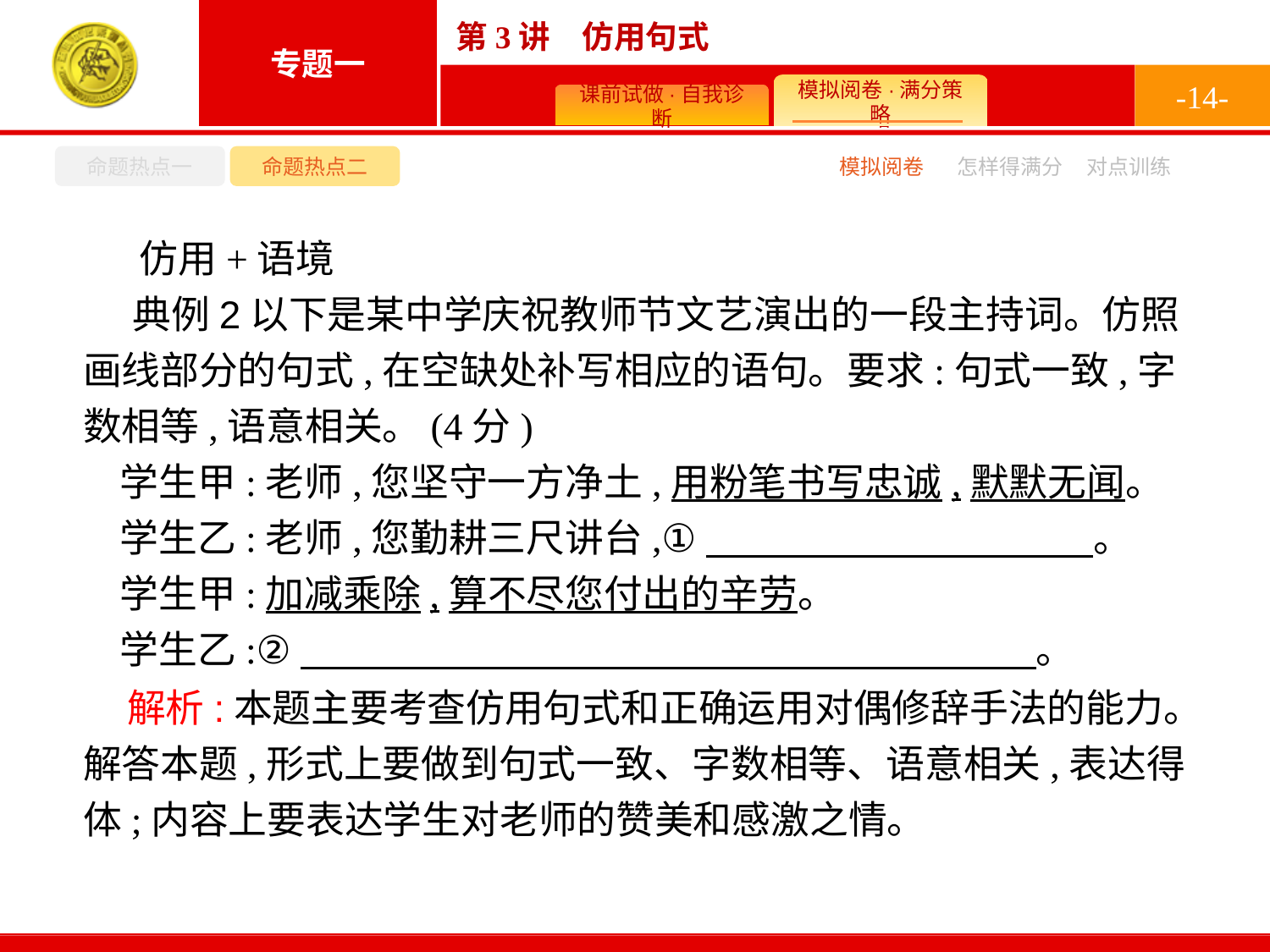

-14-
命题热点一
命题热点二
怎样得满分
模拟阅卷
对点训练
仿用+语境
典例2以下是某中学庆祝教师节文艺演出的一段主持词。仿照画线部分的句式,在空缺处补写相应的语句。要求:句式一致,字数相等,语意相关。(4分)
学生甲:老师,您坚守一方净土,用粉笔书写忠诚,默默无闻。
学生乙:老师,您勤耕三尺讲台,①　　　　　　　　　　。
学生甲:加减乘除,算不尽您付出的辛劳。
学生乙:②　　　　　　　　　　　　　　　　　　　。
    解析:本题主要考查仿用句式和正确运用对偶修辞手法的能力。解答本题,形式上要做到句式一致、字数相等、语意相关,表达得体;内容上要表达学生对老师的赞美和感激之情。